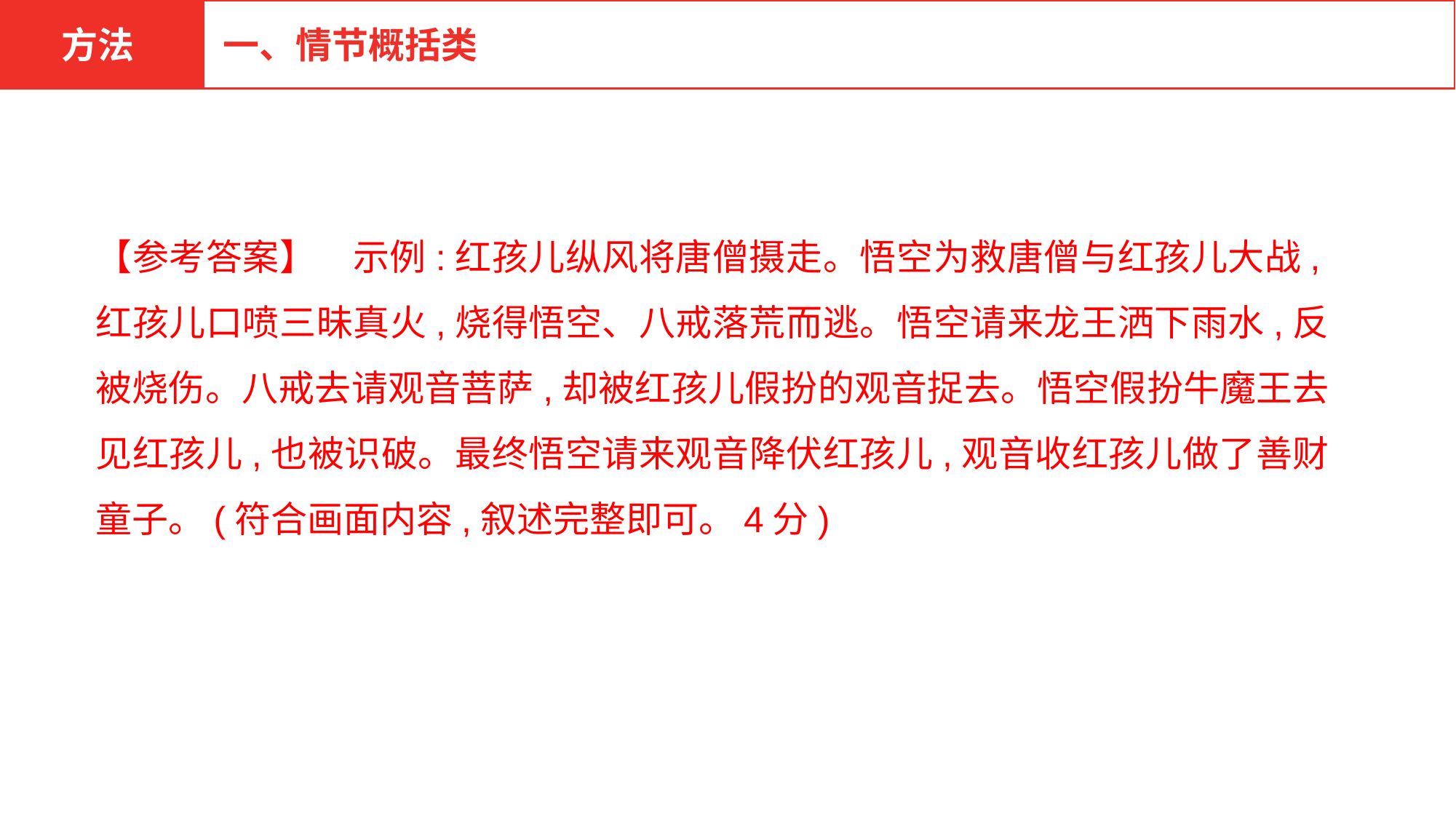

方法
一、情节概括类

【参考答案】　示例:红孩儿纵风将唐僧摄走。悟空为救唐僧与红孩儿大战,红孩儿口喷三昧真火,烧得悟空、八戒落荒而逃。悟空请来龙王洒下雨水,反被烧伤。八戒去请观音菩萨,却被红孩儿假扮的观音捉去。悟空假扮牛魔王去见红孩儿,也被识破。最终悟空请来观音降伏红孩儿,观音收红孩儿做了善财童子。(符合画面内容,叙述完整即可。4分)